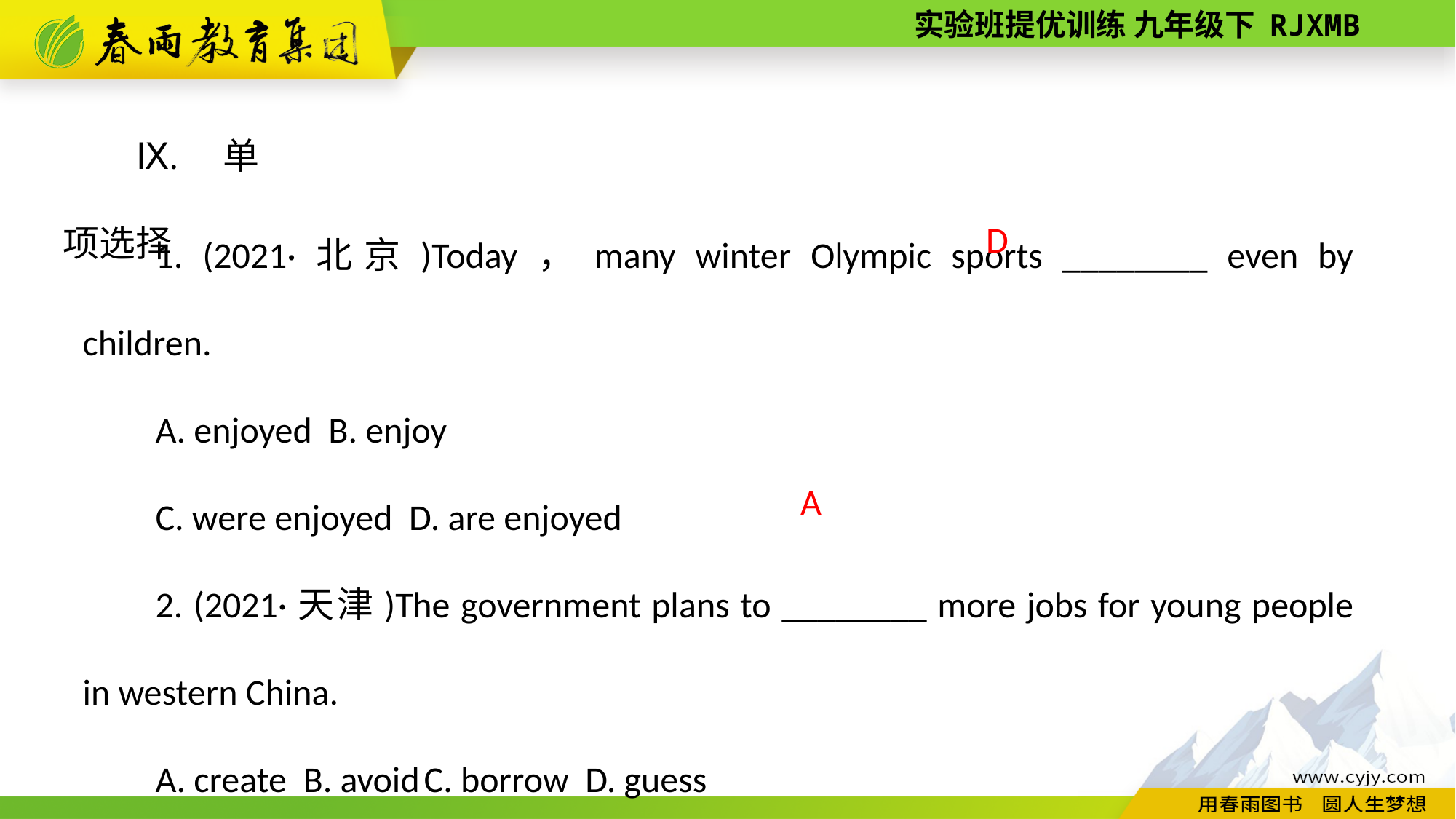

Ⅸ. 单项选择
1. (2021·北京)Today，many winter Olympic sports ________ even by children.
A. enjoyed  B. enjoy
C. were enjoyed  D. are enjoyed
2. (2021·天津)The government plans to ________ more jobs for young people in western China.
A. create  B. avoid C. borrow  D. guess
D
A